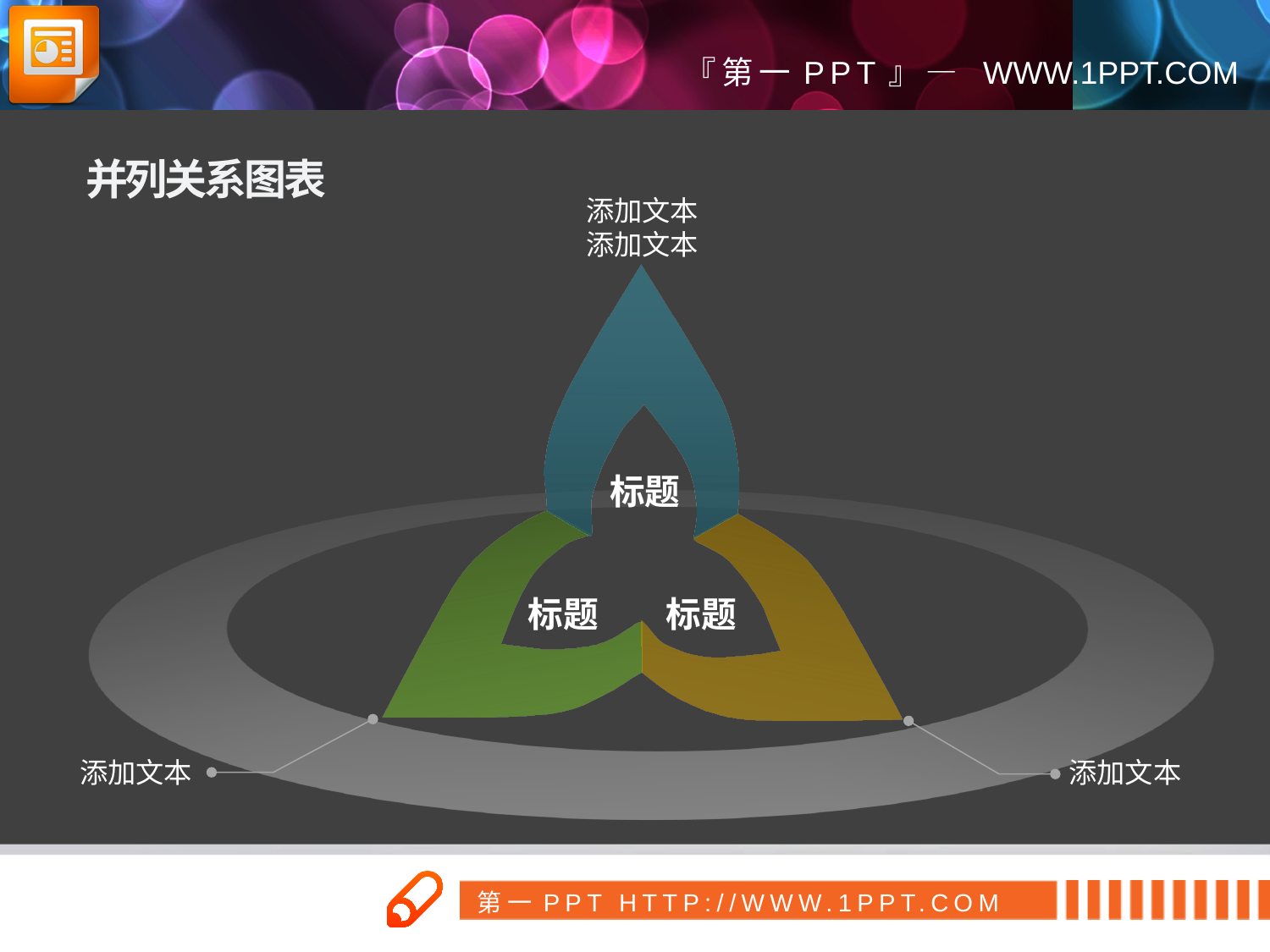

并列关系图表
添加文本
添加文本

标题
标题
标题

添加文本
添加文本